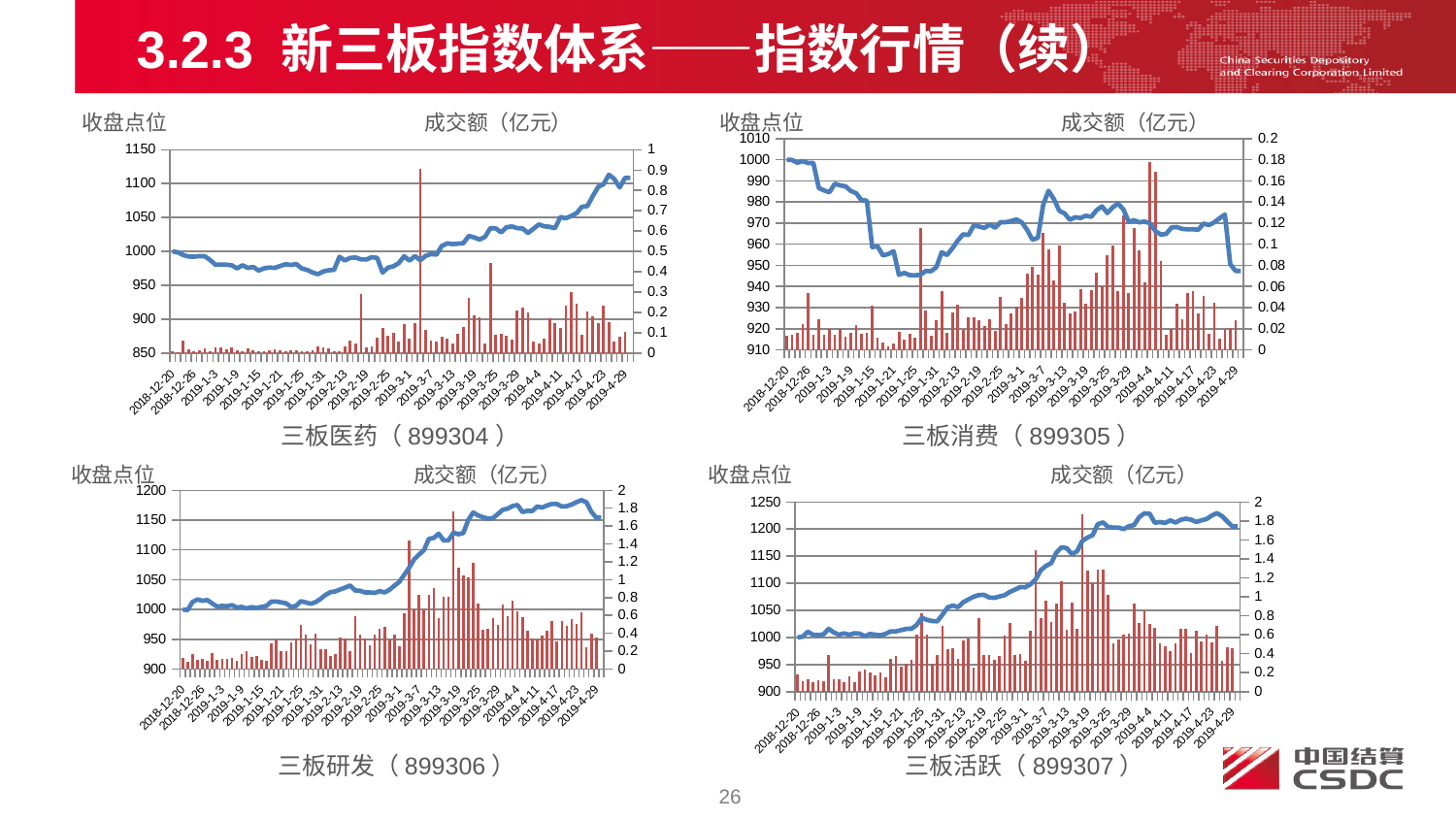

3.2.3 新三板指数体系——指数行情（续）
收盘点位                                                        成交额（亿元）
收盘点位                                                        成交额（亿元）

### Chart

| Category |  |  |
|---|---|---|
| 43454 | 0.013800000000000031 | 1000.0 |
| 43455 | 0.014600000000000005 | 999.8385999999995 |
| 43458 | 0.0163 | 998.5493 |
| 43459 | 0.0241 | 999.2965 |
| 43460 | 0.05420000000000001 | 998.422299999998 |
| 43461 | 0.0145 | 998.3792 |
| 43462 | 0.02920000000000001 | 986.6033 |
| 43467 | 0.0145 | 985.4623999999988 |
| 43468 | 0.0201 | 984.5779 |
| 43469 | 0.014 | 988.6086 |
| 43472 | 0.0196 | 987.8284 |
| 43473 | 0.0122 | 987.4183 |
| 43474 | 0.01600000000000002 | 985.1768000000005 |
| 43475 | 0.023599999999999993 | 984.1471999999987 |
| 43476 | 0.015500000000000024 | 980.7957000000013 |
| 43479 | 0.016100000000000034 | 980.6591 |
| 43480 | 0.041800000000000004 | 958.6394 |
| 43481 | 0.011400000000000026 | 959.0215999999995 |
| 43482 | 0.006600000000000003 | 954.6831000000005 |
| 43483 | 0.003200000000000006 | 955.3718 |
| 43486 | 0.005900000000000013 | 956.7158 |
| 43487 | 0.0172 | 945.495 |
| 43488 | 0.009900000000000022 | 946.4005999999995 |
| 43489 | 0.015100000000000021 | 945.3588 |
| 43490 | 0.011400000000000026 | 945.2805000000005 |
| 43493 | 0.1154 | 945.4684999999995 |
| 43494 | 0.03720000000000005 | 947.3463999999989 |
| 43495 | 0.013400000000000025 | 947.2423 |
| 43496 | 0.0283 | 949.1353 |
| 43497 | 0.055600000000000004 | 956.1919 |
| 43507 | 0.01600000000000002 | 954.8664999999983 |
| 43508 | 0.0351 | 958.0918 |
| 43509 | 0.04260000000000001 | 961.7242 |
| 43510 | 0.0192 | 964.6829 |
| 43511 | 0.0306 | 964.3551999999984 |
| 43514 | 0.0307 | 968.8989 |
| 43515 | 0.02760000000000006 | 968.3590999999989 |
| 43516 | 0.02280000000000005 | 967.7449 |
| 43517 | 0.0286 | 969.307699999998 |
| 43518 | 0.01830000000000002 | 967.8036 |
| 43521 | 0.0505 | 970.4419999999988 |
| 43522 | 0.02419999999999999 | 970.4309999999995 |
| 43523 | 0.034300000000000004 | 971.0146999999995 |
| 43524 | 0.0406 | 971.7334000000005 |
| 43525 | 0.0493000000000001 | 970.3200999999995 |
| 43528 | 0.0718 | 966.7392 |
| 43529 | 0.07900000000000014 | 962.1147 |
| 43530 | 0.0716 | 963.0235 |
| 43531 | 0.111 | 978.7309 |
| 43532 | 0.09530000000000002 | 985.2655 |
| 43535 | 0.06580000000000001 | 981.3869 |
| 43536 | 0.09880000000000007 | 975.861299999998 |
| 43537 | 0.04450000000000003 | 974.5683 |
| 43538 | 0.0349 | 971.5794000000005 |
| 43539 | 0.0359 | 972.8075999999984 |
| 43542 | 0.057800000000000094 | 972.4114999999995 |
| 43543 | 0.043500000000000004 | 973.5088 |
| 43544 | 0.05640000000000001 | 972.9827 |
| 43545 | 0.0732 | 976.1659 |
| 43546 | 0.06050000000000001 | 977.929 |
| 43549 | 0.08970000000000018 | 974.7405 |
| 43550 | 0.09860000000000024 | 977.4490999999995 |
| 43551 | 0.055600000000000004 | 979.2575999999995 |
| 43552 | 0.1274 | 976.4540999999995 |
| 43553 | 0.0539 | 970.5531 |
| 43556 | 0.1153 | 971.3705 |
| 43557 | 0.09390000000000007 | 970.3874 |
| 43558 | 0.0641 | 970.7633 |
| 43559 | 0.1775000000000002 | 969.8760999999994 |
| 43563 | 0.1688 | 966.1787000000018 |
| 43564 | 0.08400000000000005 | 964.5741 |
| 43565 | 0.014600000000000005 | 964.8391999999988 |
| 43566 | 0.0196 | 967.9525999999983 |
| 43567 | 0.0434 | 968.0948000000005 |
| 43570 | 0.0286 | 967.2801 |
| 43571 | 0.0539 | 967.0101 |
| 43572 | 0.055700000000000034 | 967.0938000000011 |
| 43573 | 0.0344 | 966.8335 |
| 43574 | 0.0509 | 969.7935000000011 |
| 43577 | 0.015599999999999998 | 969.064 |
| 43578 | 0.0442 | 970.3539999999995 |
| 43579 | 0.010300000000000005 | 972.2705000000005 |
| 43580 | 0.0197 | 974.035 |
| 43581 | 0.0208 | 950.5359999999995 |
| 43584 | 0.0283 | 947.374 |
| 43585 | 0.0 | 947.374 |

### Chart

| Category |  |  |
|---|---|---|
| 43454 | 0.006600000000000003 | 1000.0 |
| 43455 | 0.003200000000000006 | 998.777 |
| 43458 | 0.060800000000000014 | 994.6189 |
| 43459 | 0.0171 | 992.4233 |
| 43460 | 0.007800000000000011 | 992.2975 |
| 43461 | 0.011800000000000031 | 993.0527999999995 |
| 43462 | 0.0239 | 992.9354999999995 |
| 43467 | 0.0082 | 987.245 |
| 43468 | 0.02790000000000001 | 980.2514 |
| 43469 | 0.02790000000000001 | 980.5869 |
| 43472 | 0.0204 | 980.5057 |
| 43473 | 0.0283 | 979.4995 |
| 43474 | 0.014900000000000005 | 975.1169 |
| 43475 | 0.0071 | 979.5995 |
| 43476 | 0.02180000000000005 | 975.6821 |
| 43479 | 0.0143 | 977.0193 |
| 43480 | 0.008600000000000019 | 971.8177999999995 |
| 43481 | 0.008100000000000005 | 975.0462999999983 |
| 43482 | 0.012400000000000001 | 976.2643 |
| 43483 | 0.0208 | 975.7207 |
| 43486 | 0.014100000000000001 | 978.5431 |
| 43487 | 0.009800000000000027 | 981.1238000000005 |
| 43488 | 0.013599999999999998 | 980.099 |
| 43489 | 0.01370000000000003 | 981.3997 |
| 43490 | 0.008800000000000021 | 974.8063999999995 |
| 43493 | 0.009400000000000018 | 972.7359 |
| 43494 | 0.012999999999999998 | 968.9381 |
| 43495 | 0.03100000000000005 | 966.4414999999989 |
| 43496 | 0.025800000000000045 | 970.5003 |
| 43497 | 0.02290000000000001 | 972.2751 |
| 43507 | 0.009800000000000027 | 972.8335999999995 |
| 43508 | 0.010100000000000001 | 992.0579999999987 |
| 43509 | 0.0333 | 986.6838000000014 |
| 43510 | 0.06290000000000001 | 990.4761 |
| 43511 | 0.0471 | 990.9865 |
| 43514 | 0.2907 | 988.2336 |
| 43515 | 0.027200000000000012 | 988.1559999999995 |
| 43516 | 0.0324 | 991.5182999999994 |
| 43517 | 0.0751 | 990.4658999999995 |
| 43518 | 0.1248 | 968.8320999999984 |
| 43521 | 0.08400000000000005 | 976.0635 |
| 43522 | 0.09840000000000004 | 978.0623999999995 |
| 43523 | 0.057700000000000105 | 982.6570999999989 |
| 43524 | 0.1429000000000003 | 993.0672999999981 |
| 43525 | 0.07030000000000011 | 986.3179999999986 |
| 43528 | 0.1460000000000002 | 993.3059999999995 |
| 43529 | 0.9045 | 987.0365999999989 |
| 43530 | 0.11370000000000002 | 993.4231999999994 |
| 43531 | 0.0614 | 996.1234 |
| 43532 | 0.055000000000000014 | 995.3425999999982 |
| 43535 | 0.08000000000000004 | 1008.1625999999987 |
| 43536 | 0.0708 | 1011.9015 |
| 43537 | 0.048 | 1010.8693999999994 |
| 43538 | 0.09480000000000006 | 1011.4575999999983 |
| 43539 | 0.13 | 1012.2378 |
| 43542 | 0.2695 | 1022.895 |
| 43543 | 0.18400000000000027 | 1020.6644 |
| 43544 | 0.1751 | 1017.5478 |
| 43545 | 0.0459 | 1021.3368999999989 |
| 43546 | 0.4454 | 1034.2933999999998 |
| 43549 | 0.09150000000000003 | 1034.0141999999998 |
| 43550 | 0.09400000000000003 | 1027.9742999999999 |
| 43551 | 0.0868 | 1035.7311 |
| 43552 | 0.06580000000000001 | 1036.8405 |
| 43553 | 0.2106 | 1034.3716 |
| 43556 | 0.2219 | 1033.7816 |
| 43557 | 0.1979 | 1027.1607 |
| 43558 | 0.057700000000000105 | 1033.5203999999999 |
| 43559 | 0.0461 | 1039.7722999999999 |
| 43563 | 0.06980000000000011 | 1037.096 |
| 43564 | 0.171 | 1036.287 |
| 43565 | 0.14750000000000021 | 1034.166 |
| 43566 | 0.1254 | 1050.647 |
| 43567 | 0.23340000000000027 | 1048.9554 |
| 43570 | 0.2993000000000006 | 1052.27 |
| 43571 | 0.24490000000000034 | 1056.414 |
| 43572 | 0.08810000000000007 | 1065.8809999999999 |
| 43573 | 0.2041 | 1066.897 |
| 43574 | 0.1794000000000003 | 1081.448 |
| 43577 | 0.14750000000000021 | 1095.004 |
| 43578 | 0.2343 | 1099.107 |
| 43579 | 0.15050000000000024 | 1113.149 |
| 43580 | 0.05590000000000001 | 1106.914 |
| 43581 | 0.08150000000000004 | 1094.357 |
| 43584 | 0.1023 | 1108.46 |
| 43585 | 0.0 | 1108.46 |
三板医药（899304）
三板消费（899305）
收盘点位                                                        成交额（亿元）
收盘点位                                                        成交额（亿元）

### Chart

| Category |  |  |
|---|---|---|
| 43454 | 0.12100000000000002 | 1000.0 |
| 43455 | 0.08470000000000007 | 998.9424999999987 |
| 43458 | 0.1627 | 1012.6461999999989 |
| 43459 | 0.10560000000000012 | 1016.8508999999989 |
| 43460 | 0.11070000000000002 | 1014.7032 |
| 43461 | 0.08670000000000004 | 1015.8338 |
| 43462 | 0.1774000000000003 | 1010.1577 |
| 43467 | 0.09960000000000022 | 1004.6585 |
| 43468 | 0.11770000000000012 | 1006.0055 |
| 43469 | 0.1174 | 1005.3404999999989 |
| 43472 | 0.129 | 1007.3107 |
| 43473 | 0.09000000000000002 | 1003.3040999999994 |
| 43474 | 0.17290000000000028 | 1004.2948000000013 |
| 43475 | 0.1968 | 1001.752 |
| 43476 | 0.1346 | 1003.8707000000005 |
| 43479 | 0.1405 | 1002.7083000000011 |
| 43480 | 0.09840000000000004 | 1004.4560999999987 |
| 43481 | 0.0908 | 1005.9905 |
| 43482 | 0.2834000000000003 | 1013.2456 |
| 43483 | 0.33550000000000074 | 1013.3588999999994 |
| 43486 | 0.2002 | 1011.9730000000005 |
| 43487 | 0.1984 | 1010.3913 |
| 43488 | 0.3007 | 1004.4463999999994 |
| 43489 | 0.33700000000000074 | 1005.9883000000005 |
| 43490 | 0.48840000000000056 | 1013.9712 |
| 43493 | 0.38840000000000074 | 1011.8845 |
| 43494 | 0.2810000000000001 | 1009.6346 |
| 43495 | 0.39150000000000074 | 1012.4852 |
| 43496 | 0.21860000000000004 | 1017.9110999999994 |
| 43497 | 0.2235 | 1024.4937 |
| 43507 | 0.14400000000000004 | 1029.1653999999999 |
| 43508 | 0.1711 | 1030.3497 |
| 43509 | 0.3555000000000003 | 1033.7697 |
| 43510 | 0.3409000000000003 | 1036.7311 |
| 43511 | 0.1956 | 1040.2613 |
| 43514 | 0.5918 | 1032.0248 |
| 43515 | 0.3822000000000003 | 1031.3953999999999 |
| 43516 | 0.33650000000000074 | 1028.783 |
| 43517 | 0.2665 | 1028.5939999999998 |
| 43518 | 0.38440000000000074 | 1027.8496 |
| 43521 | 0.4513 | 1030.8865 |
| 43522 | 0.4770000000000003 | 1028.6309999999999 |
| 43523 | 0.3287000000000004 | 1033.0435 |
| 43524 | 0.3885000000000006 | 1039.9773 |
| 43525 | 0.24930000000000024 | 1046.3733999999974 |
| 43528 | 0.6275 | 1058.2029 |
| 43529 | 1.4361999999999975 | 1070.2318 |
| 43530 | 0.6636000000000019 | 1084.1299999999999 |
| 43531 | 0.8256000000000012 | 1092.2072 |
| 43532 | 0.6697000000000017 | 1099.6182999999999 |
| 43535 | 0.8256000000000012 | 1118.507 |
| 43536 | 0.9026 | 1120.2441 |
| 43537 | 0.5699000000000006 | 1127.1480999999999 |
| 43538 | 0.8084 | 1115.6822999999974 |
| 43539 | 0.8138000000000006 | 1116.3025 |
| 43542 | 1.76 | 1128.9945 |
| 43543 | 1.135 | 1126.2442999999998 |
| 43544 | 1.0427999999999977 | 1128.4253 |
| 43545 | 1.0231999999999977 | 1150.2382 |
| 43546 | 1.1861 | 1162.958600000001 |
| 43549 | 0.7318000000000012 | 1157.7813999999998 |
| 43550 | 0.4415 | 1154.8187 |
| 43551 | 0.44720000000000004 | 1152.8425 |
| 43552 | 0.5687000000000006 | 1153.2767000000001 |
| 43553 | 0.4949000000000006 | 1160.1529999999998 |
| 43556 | 0.7179000000000006 | 1167.3863 |
| 43557 | 0.5894999999999996 | 1169.2548 |
| 43558 | 0.7631000000000012 | 1173.7203 |
| 43559 | 0.6458000000000015 | 1175.4399 |
| 43563 | 0.5826 | 1163.5542999999998 |
| 43564 | 0.4289000000000006 | 1165.7423999999999 |
| 43565 | 0.33650000000000074 | 1165.2741999999998 |
| 43566 | 0.32630000000000087 | 1172.8719999999998 |
| 43567 | 0.3766000000000003 | 1171.0896 |
| 43570 | 0.43180000000000074 | 1174.6953999999998 |
| 43571 | 0.5372 | 1177.1480999999999 |
| 43572 | 0.3046000000000003 | 1176.9655000000023 |
| 43573 | 0.5342 | 1172.8654 |
| 43574 | 0.4812 | 1173.45 |
| 43577 | 0.5597000000000006 | 1176.2408 |
| 43578 | 0.5073 | 1180.3617 |
| 43579 | 0.6351000000000011 | 1183.5720999999999 |
| 43580 | 0.2468000000000002 | 1179.9180000000001 |
| 43581 | 0.3934000000000009 | 1163.745 |
| 43584 | 0.3482 | 1154.236 |
| 43585 | 0.0 | 1154.236 |

### Chart

| Category |  |  |
|---|---|---|
| 43454 | 0.1797000000000003 | 1000.0 |
| 43455 | 0.10560000000000012 | 1001.3978 |
| 43458 | 0.1284 | 1010.4120999999989 |
| 43459 | 0.10370000000000014 | 1004.863 |
| 43460 | 0.12239999999999998 | 1004.3934 |
| 43461 | 0.1125 | 1005.3647 |
| 43462 | 0.38430000000000086 | 1015.8199 |
| 43467 | 0.126 | 1009.2271 |
| 43468 | 0.1313 | 1004.929 |
| 43469 | 0.1008 | 1007.3865999999994 |
| 43472 | 0.1605 | 1004.9792 |
| 43473 | 0.10349999999999998 | 1007.7335 |
| 43474 | 0.2122000000000003 | 1007.0805 |
| 43475 | 0.233 | 1001.9644 |
| 43476 | 0.2048 | 1006.4627999999989 |
| 43479 | 0.1744000000000003 | 1004.9744 |
| 43480 | 0.20290000000000027 | 1003.7363 |
| 43481 | 0.14830000000000004 | 1006.4827 |
| 43482 | 0.3490000000000003 | 1011.2171999999994 |
| 43483 | 0.37650000000000056 | 1011.0977 |
| 43486 | 0.2598 | 1013.3751 |
| 43487 | 0.2981000000000003 | 1015.7718000000011 |
| 43488 | 0.3294000000000009 | 1015.8181 |
| 43489 | 0.6029000000000011 | 1022.8410999999986 |
| 43490 | 0.8263 | 1036.2687 |
| 43493 | 0.5972999999999995 | 1032.3340999999998 |
| 43494 | 0.2977 | 1030.2983 |
| 43495 | 0.3822000000000003 | 1029.8402999999998 |
| 43496 | 0.6972 | 1042.1416 |
| 43497 | 0.44670000000000004 | 1055.6475 |
| 43507 | 0.4622 | 1058.9572 |
| 43508 | 0.34780000000000055 | 1055.9297000000001 |
| 43509 | 0.5375 | 1064.9398 |
| 43510 | 0.5643 | 1070.2639 |
| 43511 | 0.251 | 1075.023 |
| 43514 | 0.7774000000000006 | 1078.2106 |
| 43515 | 0.38640000000000074 | 1078.6252 |
| 43516 | 0.3832000000000003 | 1073.8299 |
| 43517 | 0.33600000000000074 | 1073.035500000001 |
| 43518 | 0.3801000000000004 | 1075.6247999999998 |
| 43521 | 0.588 | 1078.0462 |
| 43522 | 0.7261000000000006 | 1083.8976 |
| 43523 | 0.38180000000000086 | 1088.3066000000001 |
| 43524 | 0.39820000000000055 | 1092.8129 |
| 43525 | 0.32290000000000074 | 1092.6553 |
| 43528 | 0.6436 | 1098.117 |
| 43529 | 1.4941 | 1106.9842999999998 |
| 43530 | 0.7716 | 1124.1762999999999 |
| 43531 | 0.9594 | 1132.2026 |
| 43532 | 0.7390000000000011 | 1137.0058000000001 |
| 43535 | 0.9293 | 1156.6508 |
| 43536 | 1.161 | 1166.3668 |
| 43537 | 0.6508000000000016 | 1164.7793 |
| 43538 | 0.9336 | 1153.7637 |
| 43539 | 0.6613000000000011 | 1159.0431999999998 |
| 43542 | 1.871 | 1177.9888 |
| 43543 | 1.2789999999999975 | 1184.3410999999999 |
| 43544 | 1.1448 | 1188.7574 |
| 43545 | 1.2890999999999975 | 1209.0196 |
| 43546 | 1.288 | 1212.3401999999999 |
| 43549 | 1.0237999999999972 | 1203.8618999999999 |
| 43550 | 0.5034999999999995 | 1202.6448999999998 |
| 43551 | 0.5532 | 1202.712 |
| 43552 | 0.5993999999999995 | 1199.9233 |
| 43553 | 0.6098000000000012 | 1205.2587 |
| 43556 | 0.9276 | 1207.3821999999998 |
| 43557 | 0.7196000000000012 | 1222.1206 |
| 43558 | 0.8563 | 1229.0152 |
| 43559 | 0.7174 | 1228.3507 |
| 43563 | 0.6750000000000015 | 1211.5364 |
| 43564 | 0.5083 | 1212.915100000001 |
| 43565 | 0.4812 | 1211.3032999999998 |
| 43566 | 0.4225000000000003 | 1215.917800000001 |
| 43567 | 0.5063 | 1212.1111999999998 |
| 43570 | 0.6642000000000012 | 1217.0939999999998 |
| 43571 | 0.6628000000000016 | 1219.2193 |
| 43572 | 0.4057 | 1217.4457000000011 |
| 43573 | 0.6434000000000006 | 1213.1852 |
| 43574 | 0.525 | 1216.0725 |
| 43577 | 0.6022000000000006 | 1218.5752 |
| 43578 | 0.5152 | 1224.8502999999998 |
| 43579 | 0.6898000000000006 | 1229.465 |
| 43580 | 0.32630000000000087 | 1223.827 |
| 43581 | 0.4673000000000004 | 1214.013 |
| 43584 | 0.4594000000000003 | 1204.8419999999999 |
| 43585 | 0.0 | 1204.8419999999999 |
三板研发（899306）
三板活跃（899307）
26